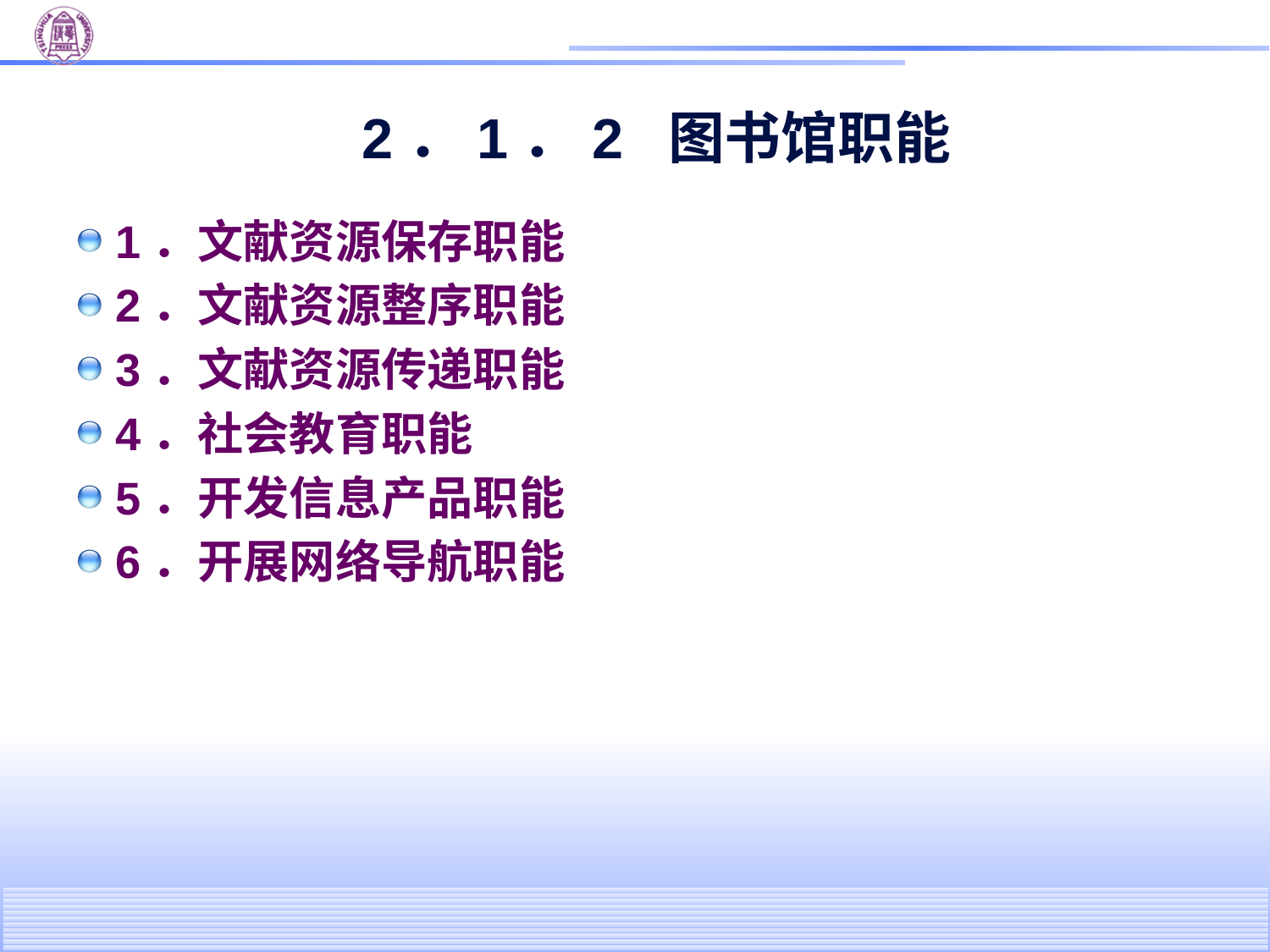

# 2．1．2  图书馆职能
1．文献资源保存职能
2．文献资源整序职能
3．文献资源传递职能
4．社会教育职能
5．开发信息产品职能
6．开展网络导航职能